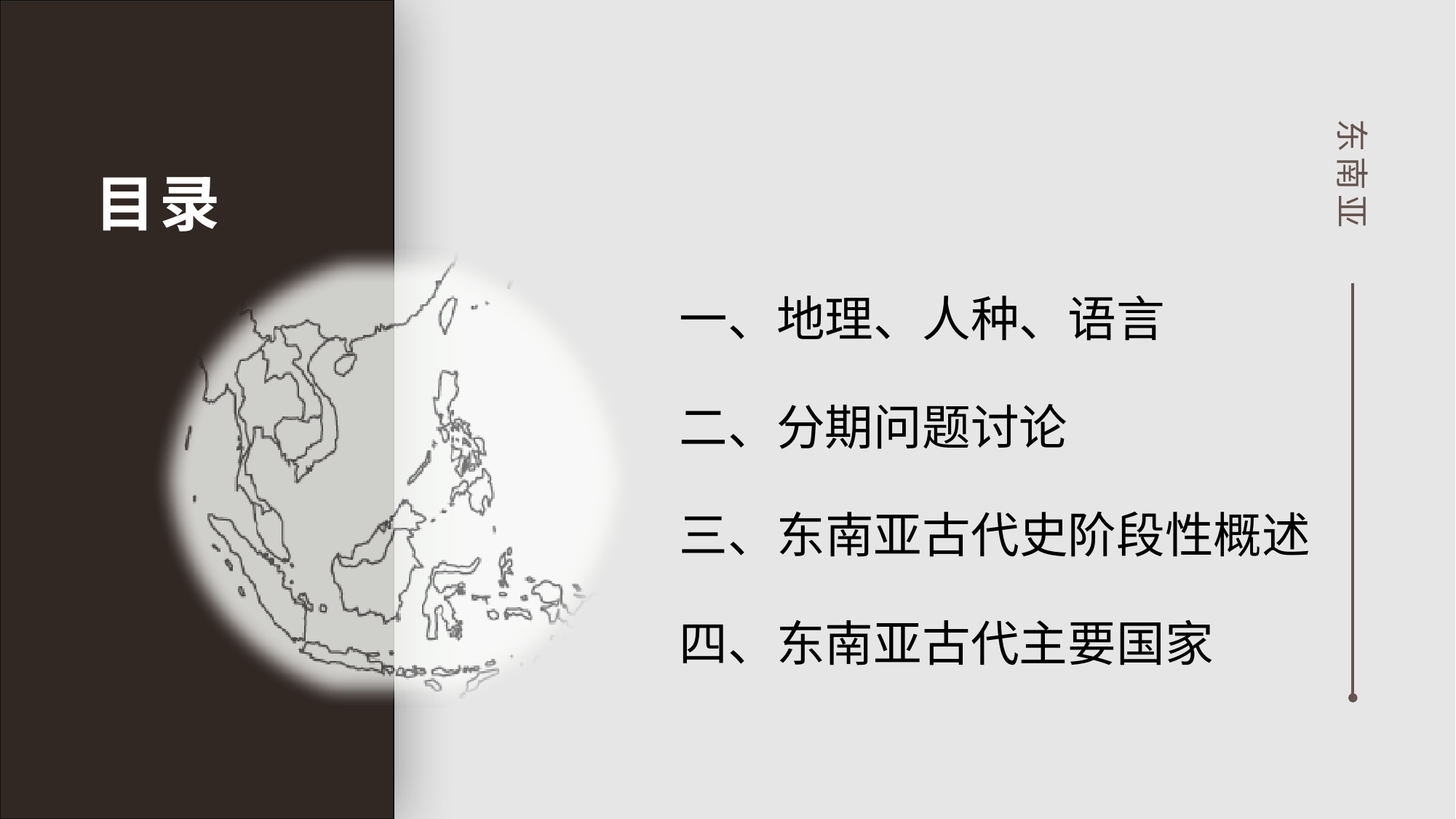

东南亚
目录

一、地理、人种、语言
二、分期问题讨论
三、东南亚古代史阶段性概述
四、东南亚古代主要国家